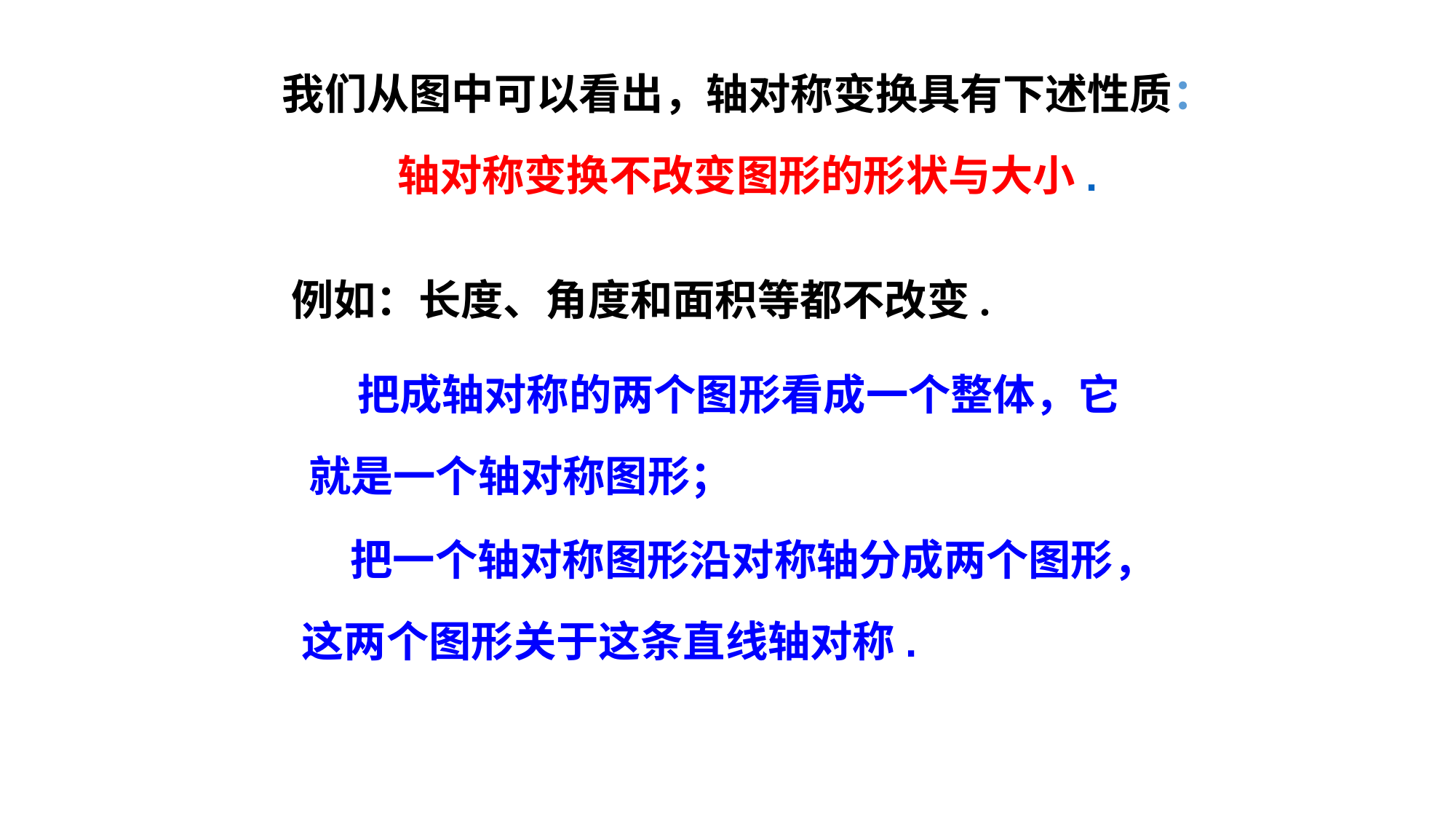

我们从图中可以看出，轴对称变换具有下述性质：  轴对称变换不改变图形的形状与大小.
例如：长度、角度和面积等都不改变.
    把成轴对称的两个图形看成一个整体，它就是一个轴对称图形；
    把一个轴对称图形沿对称轴分成两个图形，这两个图形关于这条直线轴对称.